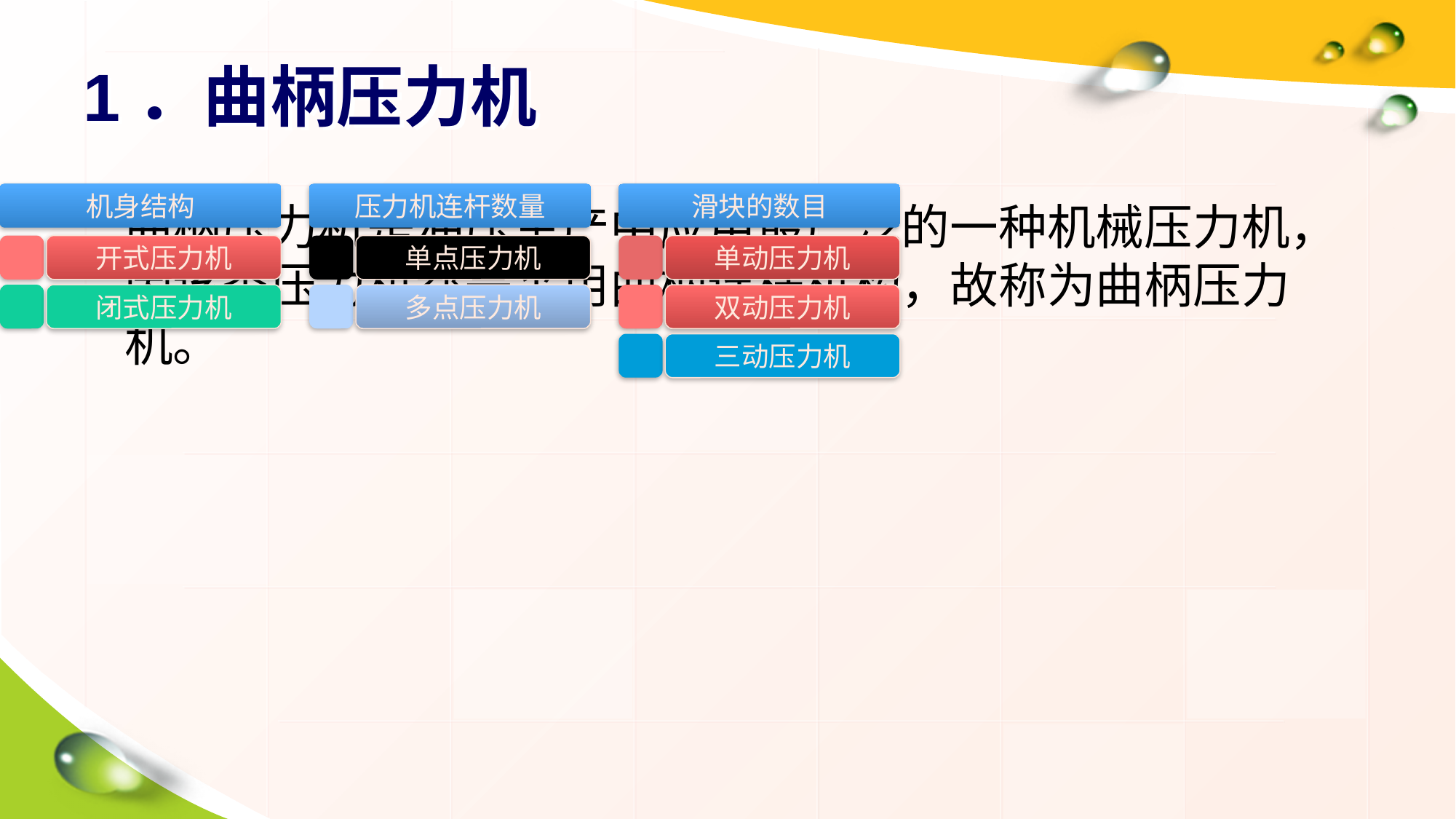

# 1．曲柄压力机
机身结构
开式压力机
闭式压力机
压力机连杆数量
单点压力机
多点压力机
滑块的数目
单动压力机
双动压力机
三动压力机
曲柄压力机是冲压生产中应用最广泛的一种机械压力机，因该类压力机都是采用曲柄连杆机构，故称为曲柄压力机。